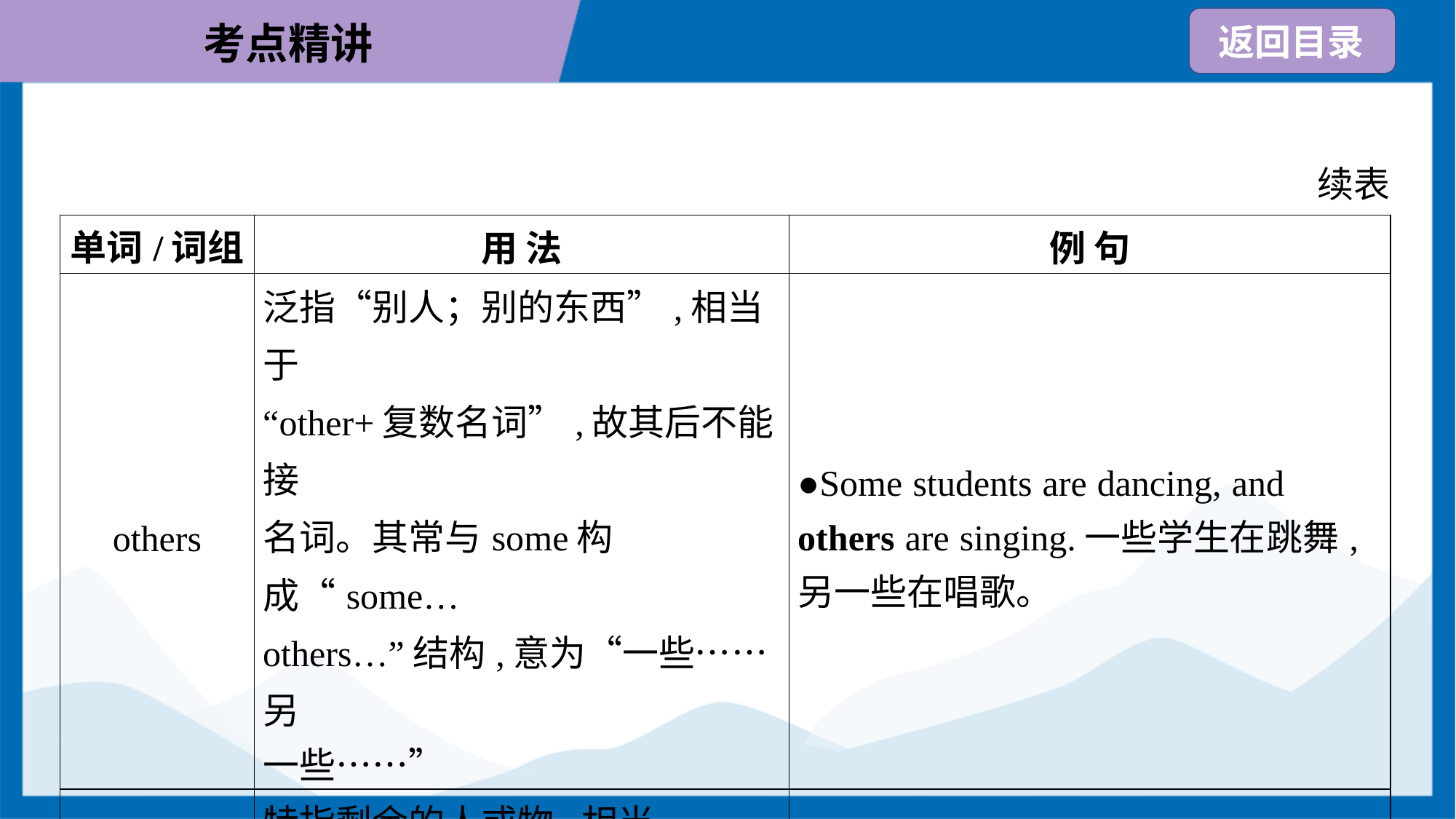

续表
| 单词/词组 | 用 法 | 例 句 |
| --- | --- | --- |
| others | 泛指“别人；别的东西”,相当于 “other+复数名词”,故其后不能接 名词。其常与some构成“some… others…”结构,意为“一些……另 一些……” | ●Some students are dancing, and others are singing.一些学生在跳舞, 另一些在唱歌。 |
| the others | 特指剩余的人或物,相当于“the other+复数名词”,表示一定范围 内剩下的全部 | ●Five students are dancing, and the others are singing.五个学生在跳舞, 剩下的在唱歌。 |